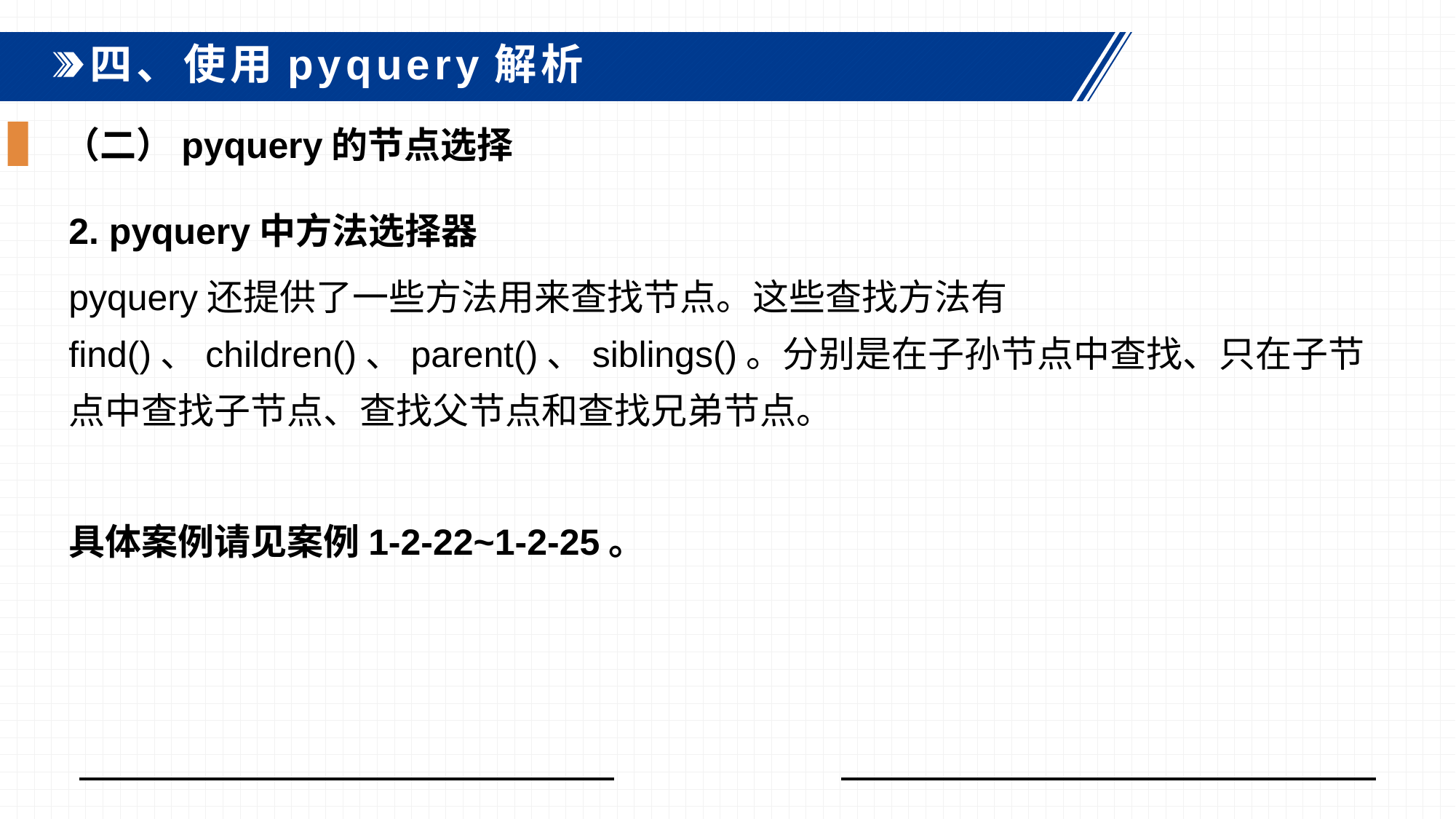

四、使用pyquery解析
（二）pyquery的节点选择

2. pyquery中方法选择器
pyquery还提供了一些方法用来查找节点。这些查找方法有find()、children()、parent()、siblings()。分别是在子孙节点中查找、只在子节点中查找子节点、查找父节点和查找兄弟节点。

具体案例请见案例1-2-22~1-2-25。